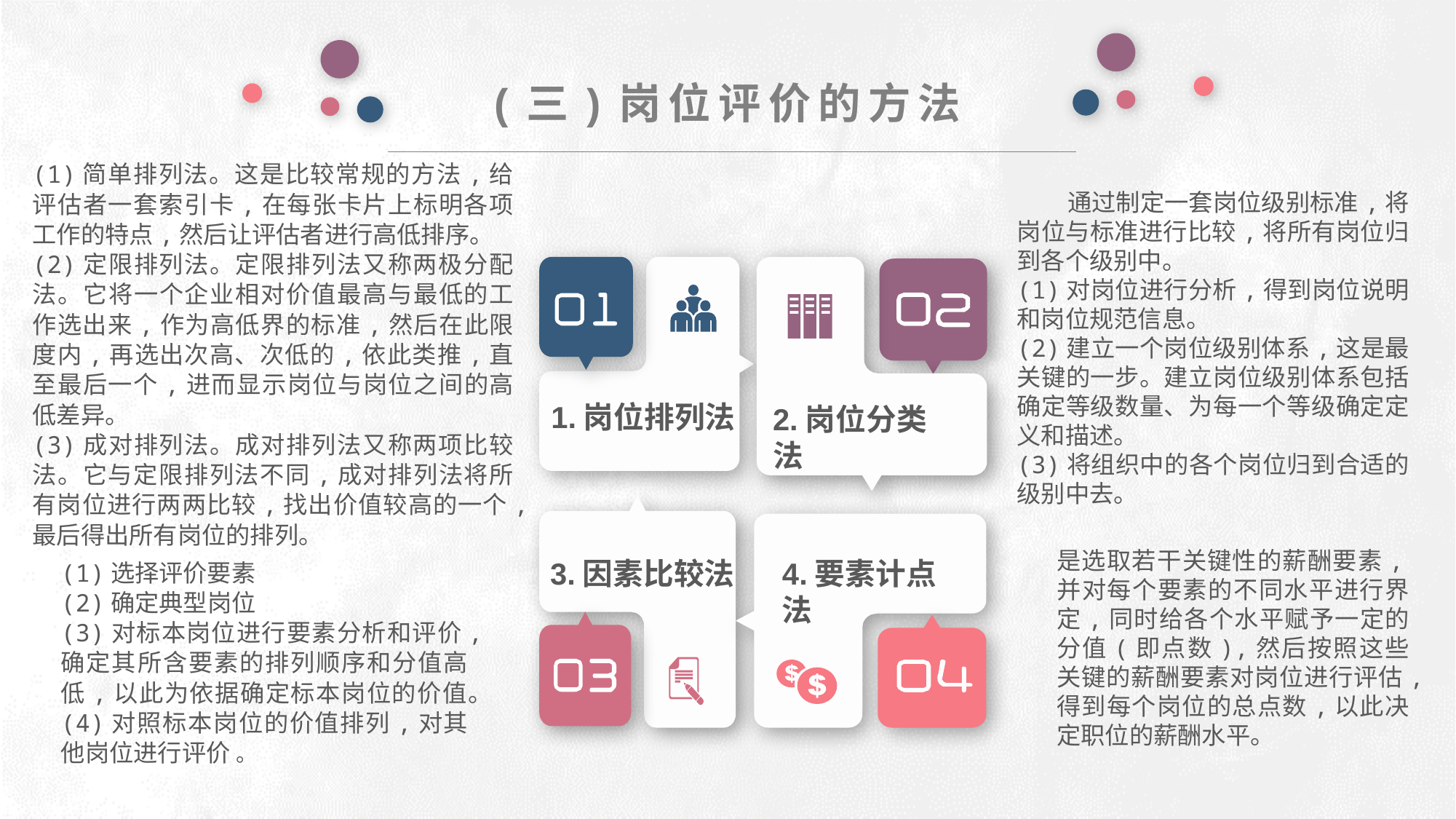

(三)岗位评价的方法

(1)简单排列法。这是比较常规的方法,给评估者一套索引卡,在每张卡片上标明各项工作的特点,然后让评估者进行高低排序。
(2)定限排列法。定限排列法又称两极分配法。它将一个企业相对价值最高与最低的工作选出来,作为高低界的标准,然后在此限度内,再选出次高、次低的,依此类推,直至最后一个,进而显示岗位与岗位之间的高低差异。
(3)成对排列法。成对排列法又称两项比较法。它与定限排列法不同,成对排列法将所有岗位进行两两比较,找出价值较高的一个,最后得出所有岗位的排列。

        通过制定一套岗位级别标准,将岗位与标准进行比较,将所有岗位归到各个级别中。
(1)对岗位进行分析,得到岗位说明和岗位规范信息。
(2)建立一个岗位级别体系,这是最关键的一步。建立岗位级别体系包括确定等级数量、为每一个等级确定定义和描述。
(3)将组织中的各个岗位归到合适的级别中去。

e7d195523061f1c0deeec63e560781cfd59afb0ea006f2a87ABB68BF51EA6619813959095094C18C62A12F549504892A4AAA8C1554C6663626E05CA27F281A14E6983772AFC3FB97135759321DEA3D70CCCB10945EC5A0322096E752803368C2184698845E3CCD6DB7F651295A8E4F3FDC19EA64A2B4A4AC1434B55AAE41CF0BF61B375C23F3039959E085EE760725AA

1.岗位排列法

2.岗位分类法

3.因素比较法

4.要素计点法

是选取若干关键性的薪酬要素,并对每个要素的不同水平进行界定,同时给各个水平赋予一定的分值(即点数),然后按照这些关键的薪酬要素对岗位进行评估,得到每个岗位的总点数,以此决定职位的薪酬水平。

(1)选择评价要素
(2)确定典型岗位
(3)对标本岗位进行要素分析和评价,确定其所含要素的排列顺序和分值高低,以此为依据确定标本岗位的价值。
(4)对照标本岗位的价值排列,对其他岗位进行评价 。